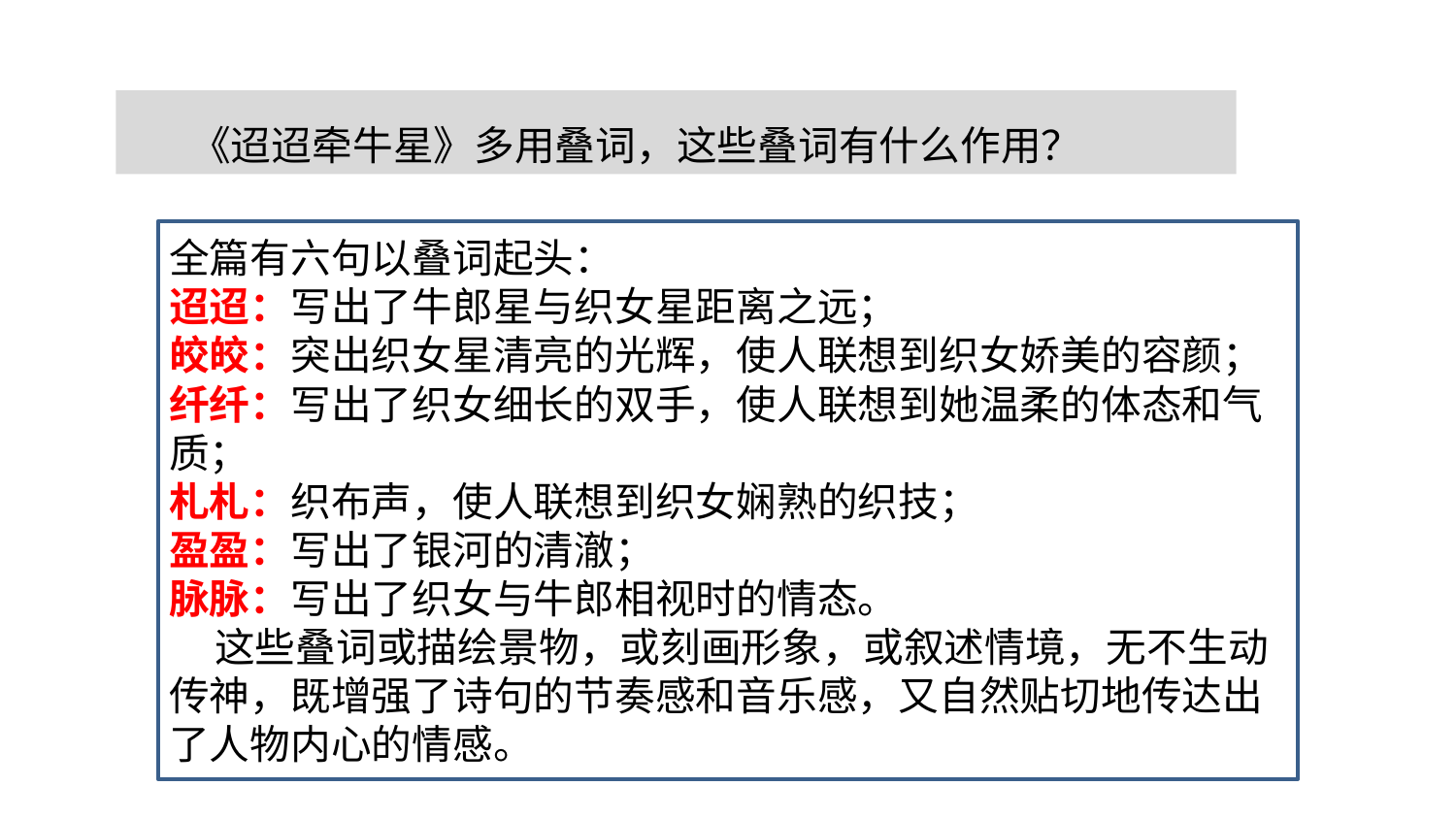

《迢迢牵牛星》多用叠词，这些叠词有什么作用？
全篇有六句以叠词起头：
迢迢：写出了牛郎星与织女星距离之远；
皎皎：突出织女星清亮的光辉，使人联想到织女娇美的容颜；
纤纤：写出了织女细长的双手，使人联想到她温柔的体态和气质；
札札：织布声，使人联想到织女娴熟的织技；
盈盈：写出了银河的清澈；
脉脉：写出了织女与牛郎相视时的情态。
    这些叠词或描绘景物，或刻画形象，或叙述情境，无不生动传神，既增强了诗句的节奏感和音乐感，又自然贴切地传达出了人物内心的情感。